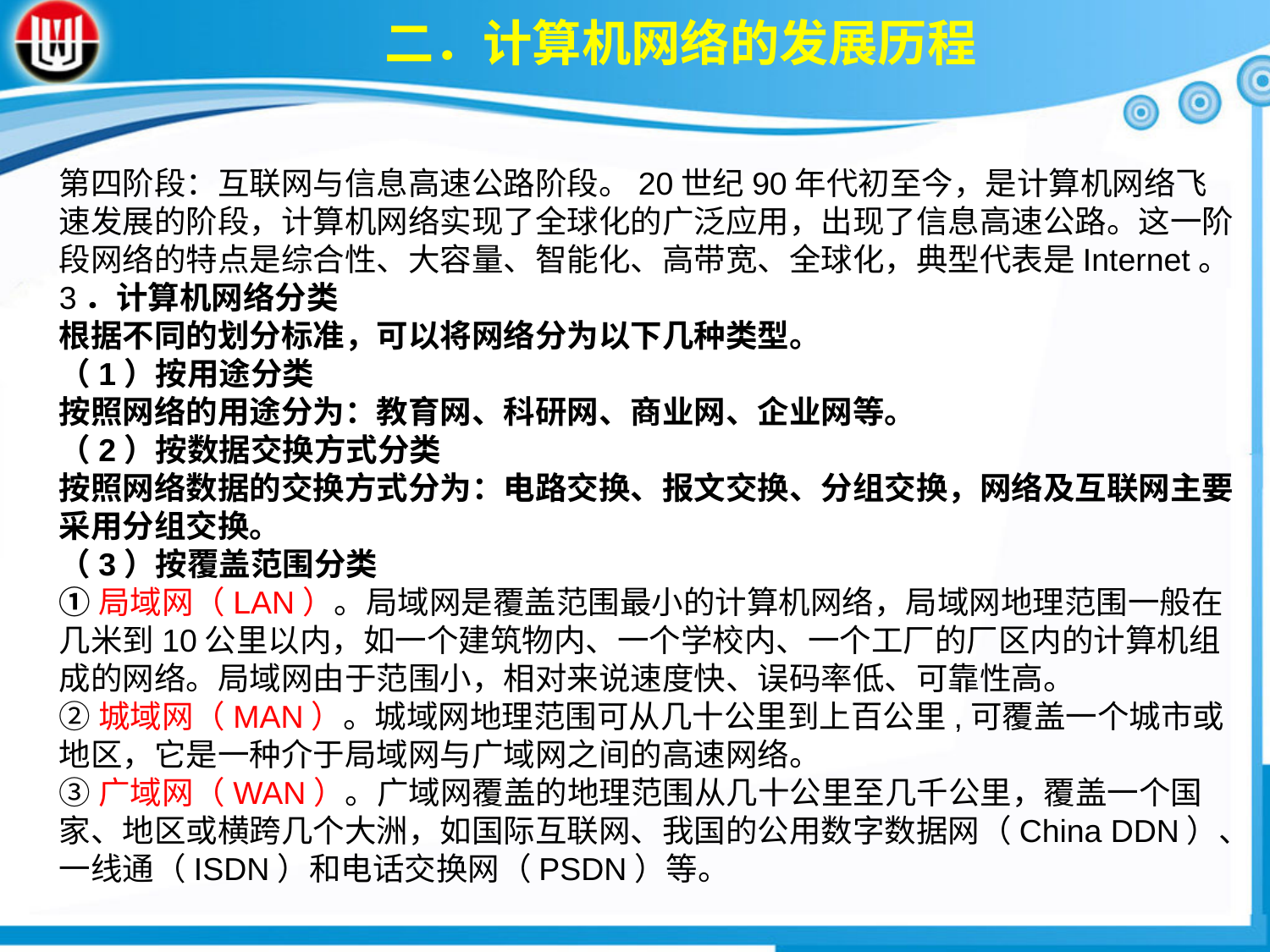

二．计算机网络的发展历程
第四阶段：互联网与信息高速公路阶段。20世纪90年代初至今，是计算机网络飞速发展的阶段，计算机网络实现了全球化的广泛应用，出现了信息高速公路。这一阶段网络的特点是综合性、大容量、智能化、高带宽、全球化，典型代表是Internet。3．计算机网络分类根据不同的划分标准，可以将网络分为以下几种类型。（1）按用途分类按照网络的用途分为：教育网、科研网、商业网、企业网等。（2）按数据交换方式分类按照网络数据的交换方式分为：电路交换、报文交换、分组交换，网络及互联网主要采用分组交换。（3）按覆盖范围分类①局域网（LAN）。局域网是覆盖范围最小的计算机网络，局域网地理范围一般在几米到10公里以内，如一个建筑物内、一个学校内、一个工厂的厂区内的计算机组成的网络。局域网由于范围小，相对来说速度快、误码率低、可靠性高。②城域网（MAN）。城域网地理范围可从几十公里到上百公里,可覆盖一个城市或地区，它是一种介于局域网与广域网之间的高速网络。③广域网（WAN）。广域网覆盖的地理范围从几十公里至几千公里，覆盖一个国家、地区或横跨几个大洲，如国际互联网、我国的公用数字数据网（China DDN）、一线通（ISDN）和电话交换网（PSDN）等。